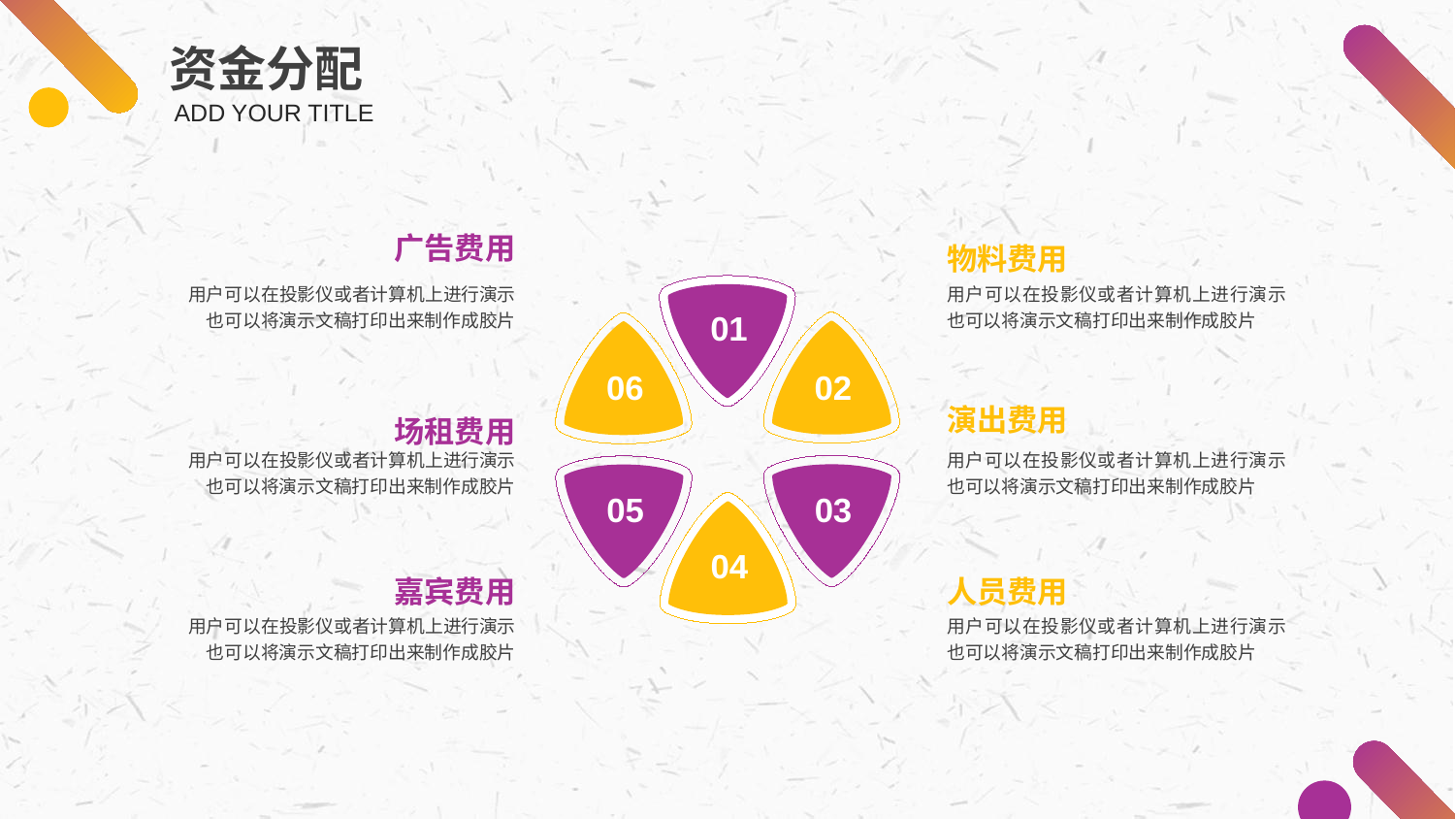

资金分配
ADD YOUR TITLE
广告费用
用户可以在投影仪或者计算机上进行演示也可以将演示文稿打印出来制作成胶片
物料费用
用户可以在投影仪或者计算机上进行演示也可以将演示文稿打印出来制作成胶片

01

06
02

05
03

04
演出费用
用户可以在投影仪或者计算机上进行演示也可以将演示文稿打印出来制作成胶片
场租费用
用户可以在投影仪或者计算机上进行演示也可以将演示文稿打印出来制作成胶片
嘉宾费用
用户可以在投影仪或者计算机上进行演示也可以将演示文稿打印出来制作成胶片
人员费用
用户可以在投影仪或者计算机上进行演示也可以将演示文稿打印出来制作成胶片